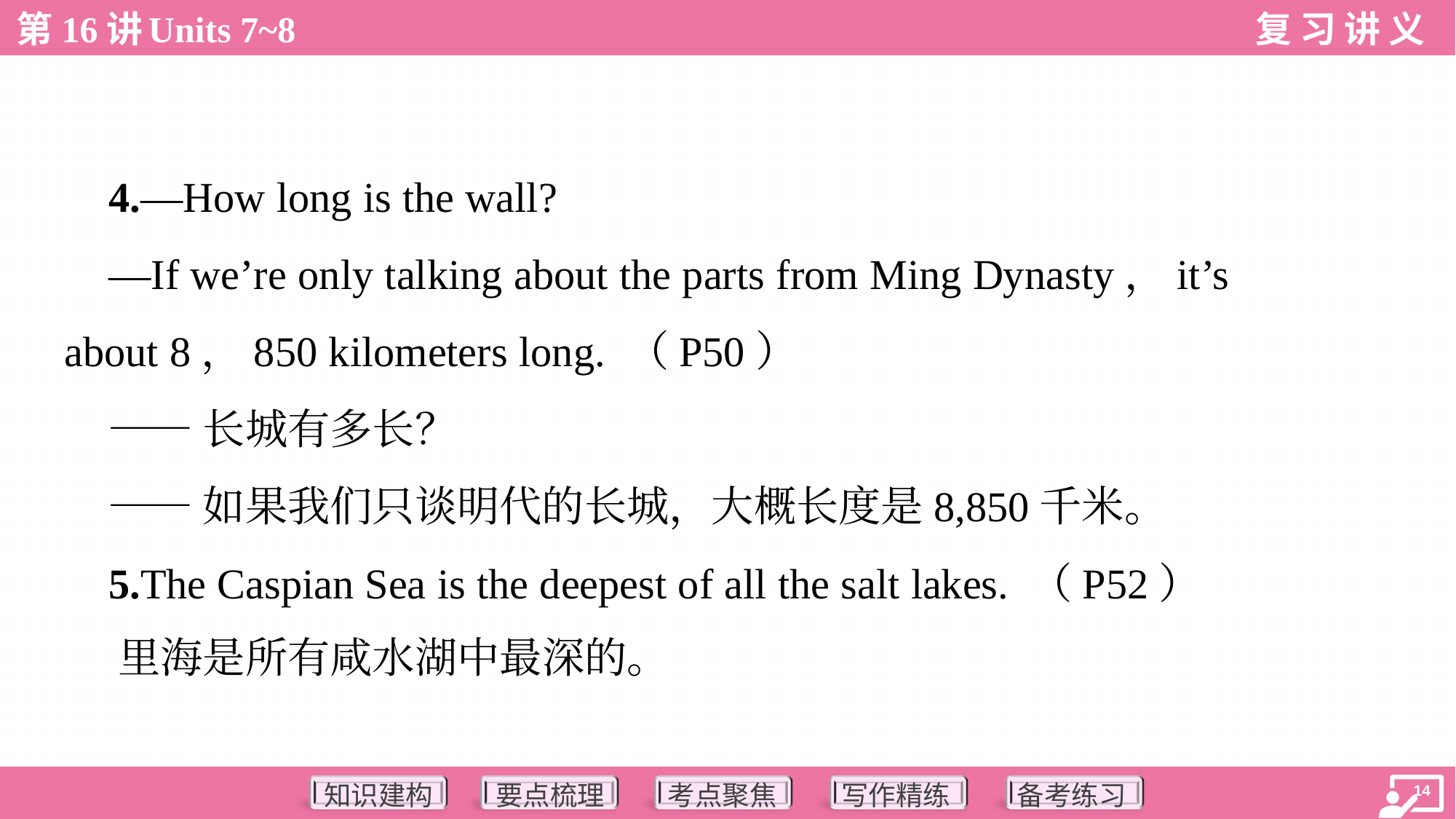

4.—How long is the wall?
    —If we’re only talking about the parts from Ming Dynasty，it’s
about 8，850 kilometers long. （P50）
    ——长城有多长？
    ——如果我们只谈明代的长城，大概长度是8,850千米。
    5.The Caspian Sea is the deepest of all the salt lakes. （P52）
    里海是所有咸水湖中最深的。